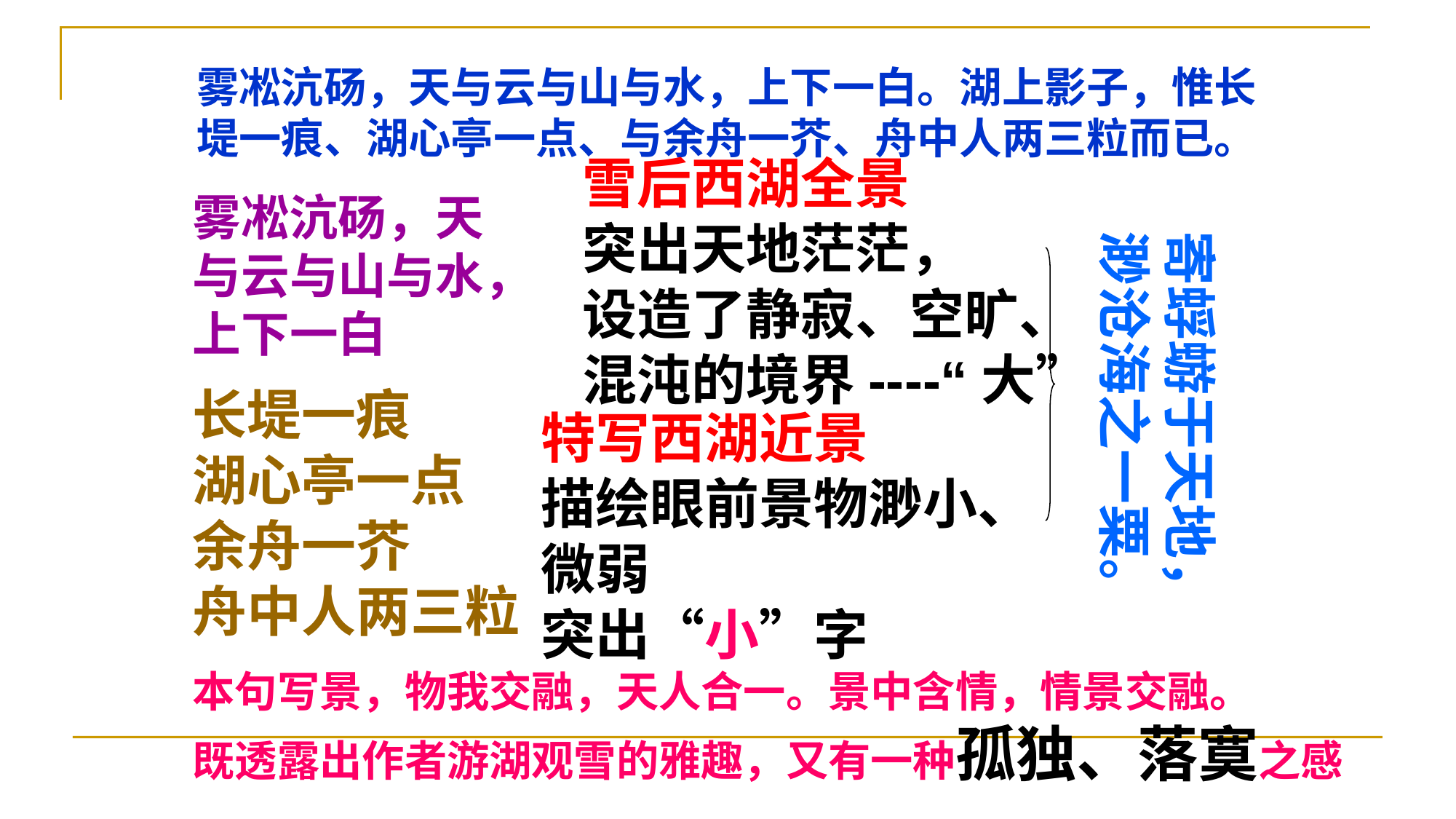

雾凇沆砀，天与云与山与水，上下一白。湖上影子，惟长
堤一痕、湖心亭一点、与余舟一芥、舟中人两三粒而已。
雪后西湖全景
突出天地茫茫，
设造了静寂、空旷、
混沌的境界----“大”
雾凇沆砀，天与云与山与水，上下一白
寄蜉蝣于天地，
渺沧海之一粟。

长堤一痕
湖心亭一点
余舟一芥
舟中人两三粒
特写西湖近景
描绘眼前景物渺小、
微弱
突出“小”字
本句写景，物我交融，天人合一。景中含情，情景交融。
既透露出作者游湖观雪的雅趣，又有一种孤独、落寞之感